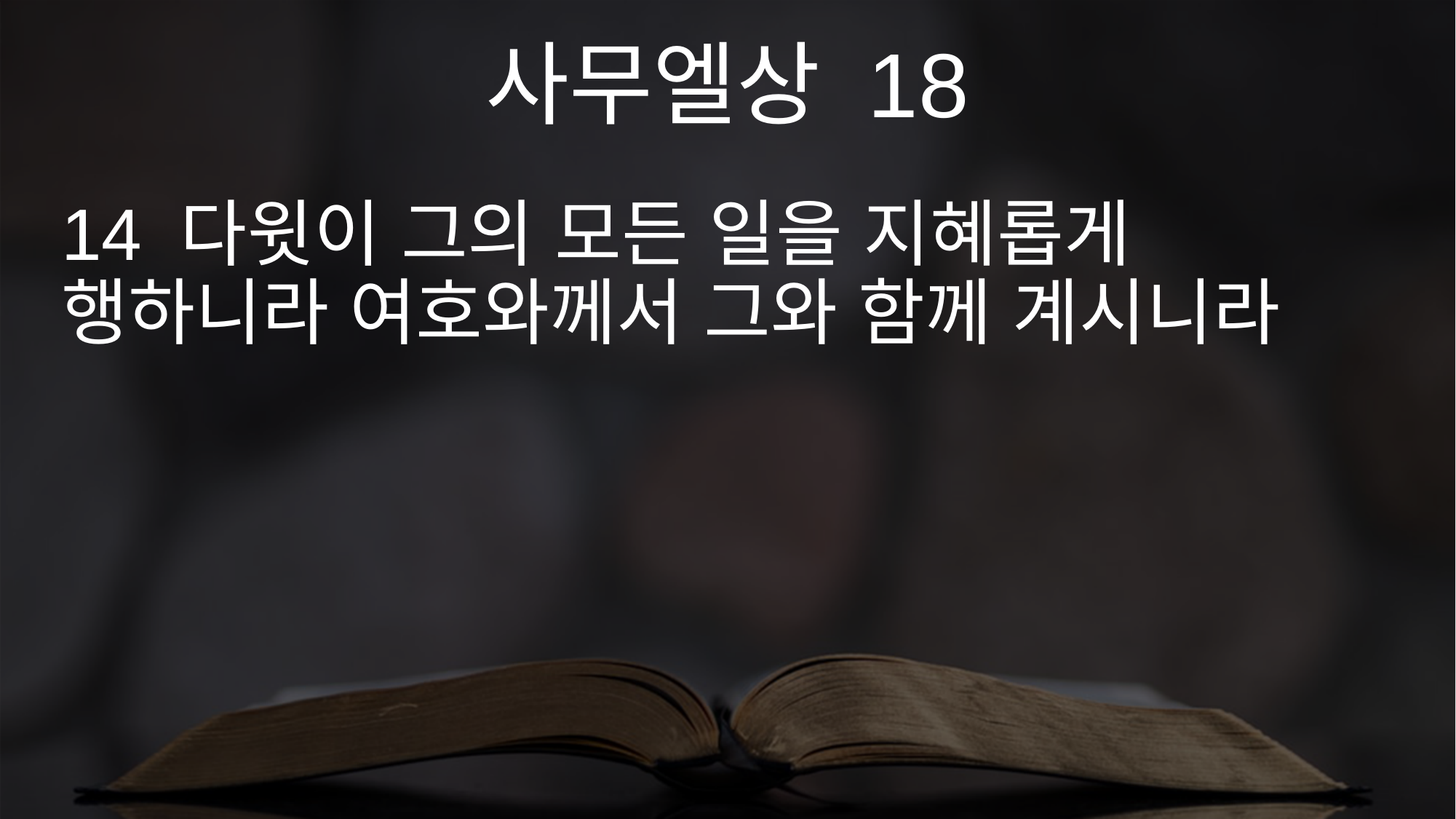

사무엘상 18
14 다윗이 그의 모든 일을 지혜롭게 행하니라 여호와께서 그와 함께 계시니라